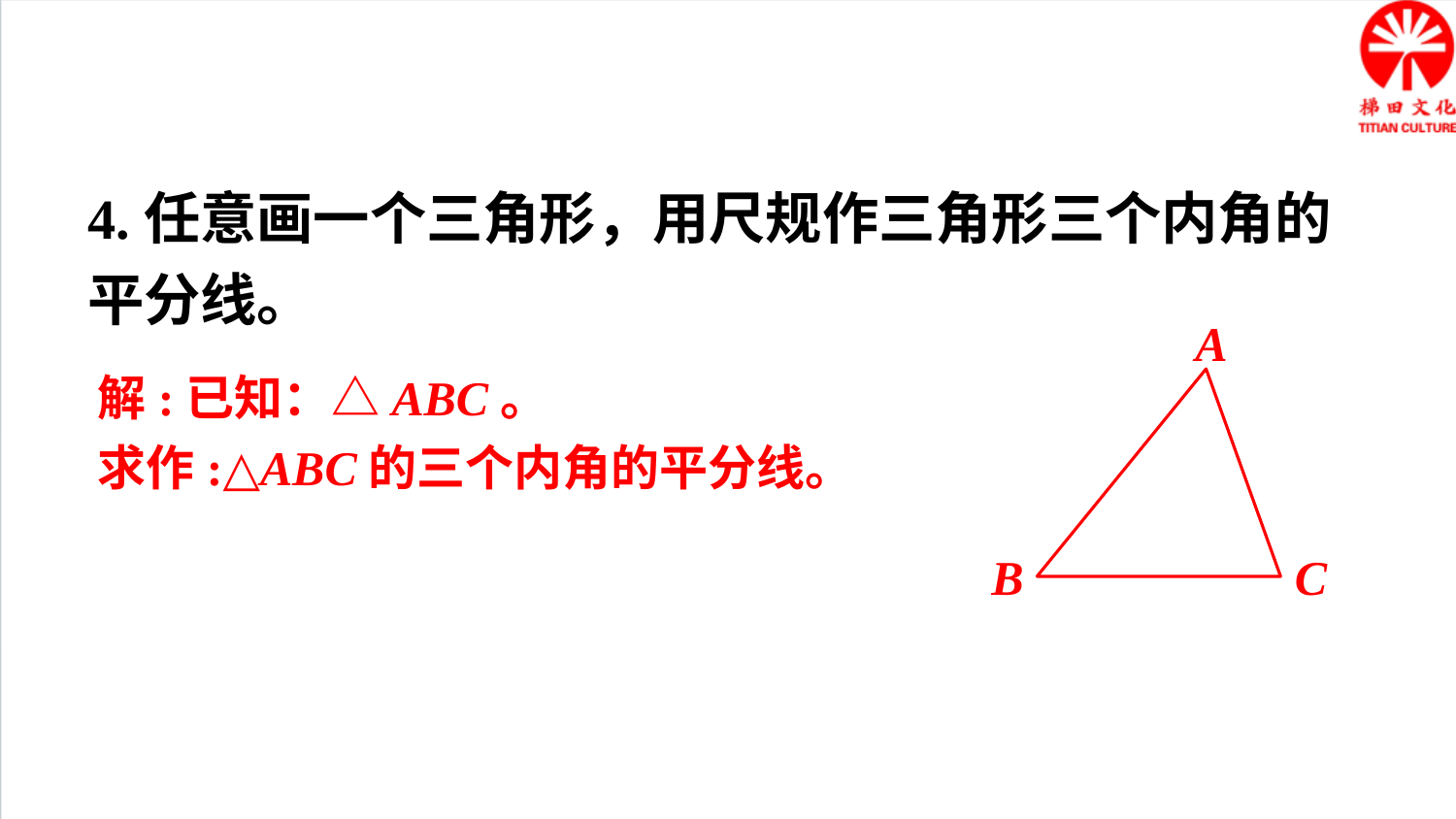

4.任意画一个三角形，用尺规作三角形三个内角的平分线。
A

B
C
解:已知：△ABC。
求作:△ABC的三个内角的平分线。